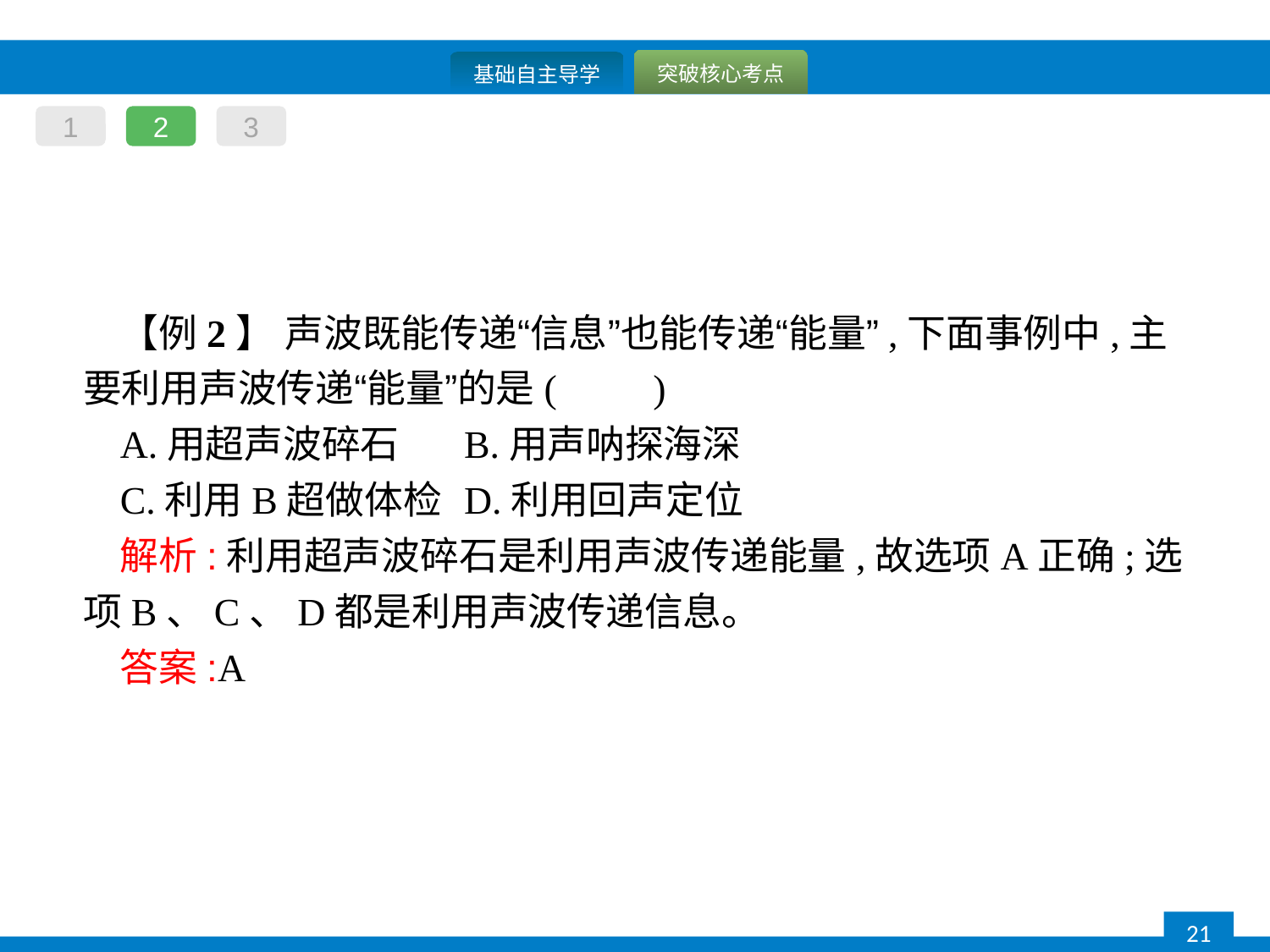

1
2
3
【例2】 声波既能传递“信息”也能传递“能量”,下面事例中,主要利用声波传递“能量”的是(　　)
A.用超声波碎石	B.用声呐探海深
C.利用B超做体检	D.利用回声定位
解析:利用超声波碎石是利用声波传递能量,故选项A正确;选项B、C、D都是利用声波传递信息。
答案:A